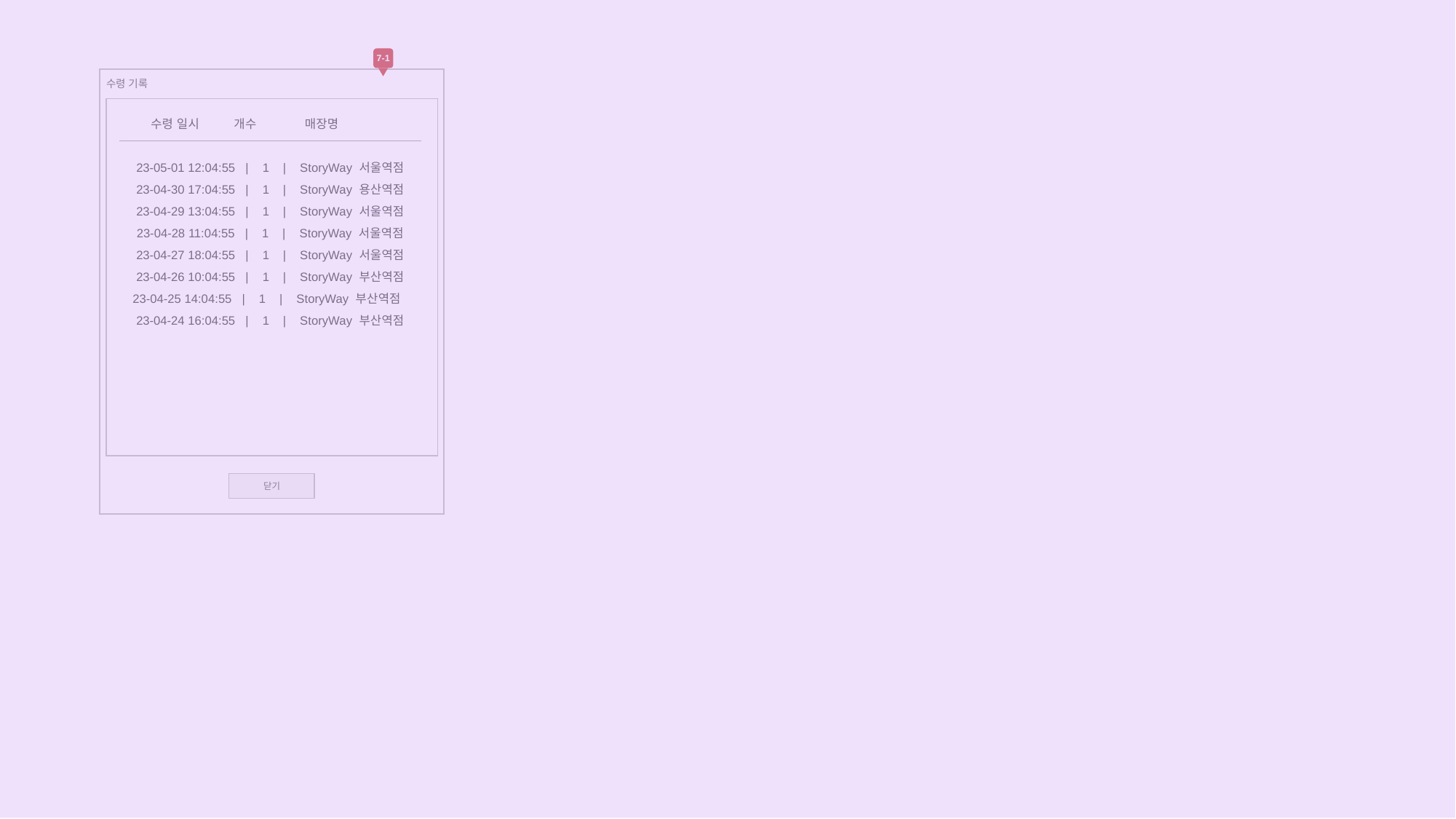

7-1

수령 기록

      수령 일시          개수              매장명
23-05-01 12:04:55   |    1    |    StoryWay 서울역점
23-04-30 17:04:55   |    1    |    StoryWay 용산역점
23-04-29 13:04:55   |    1    |    StoryWay 서울역점
23-04-28 11:04:55   |    1    |    StoryWay 서울역점
23-04-27 18:04:55   |    1    |    StoryWay 서울역점
23-04-26 10:04:55   |    1    |    StoryWay 부산역점
23-04-25 14:04:55   |    1    |    StoryWay 부산역점
23-04-24 16:04:55   |    1    |    StoryWay 부산역점
닫기